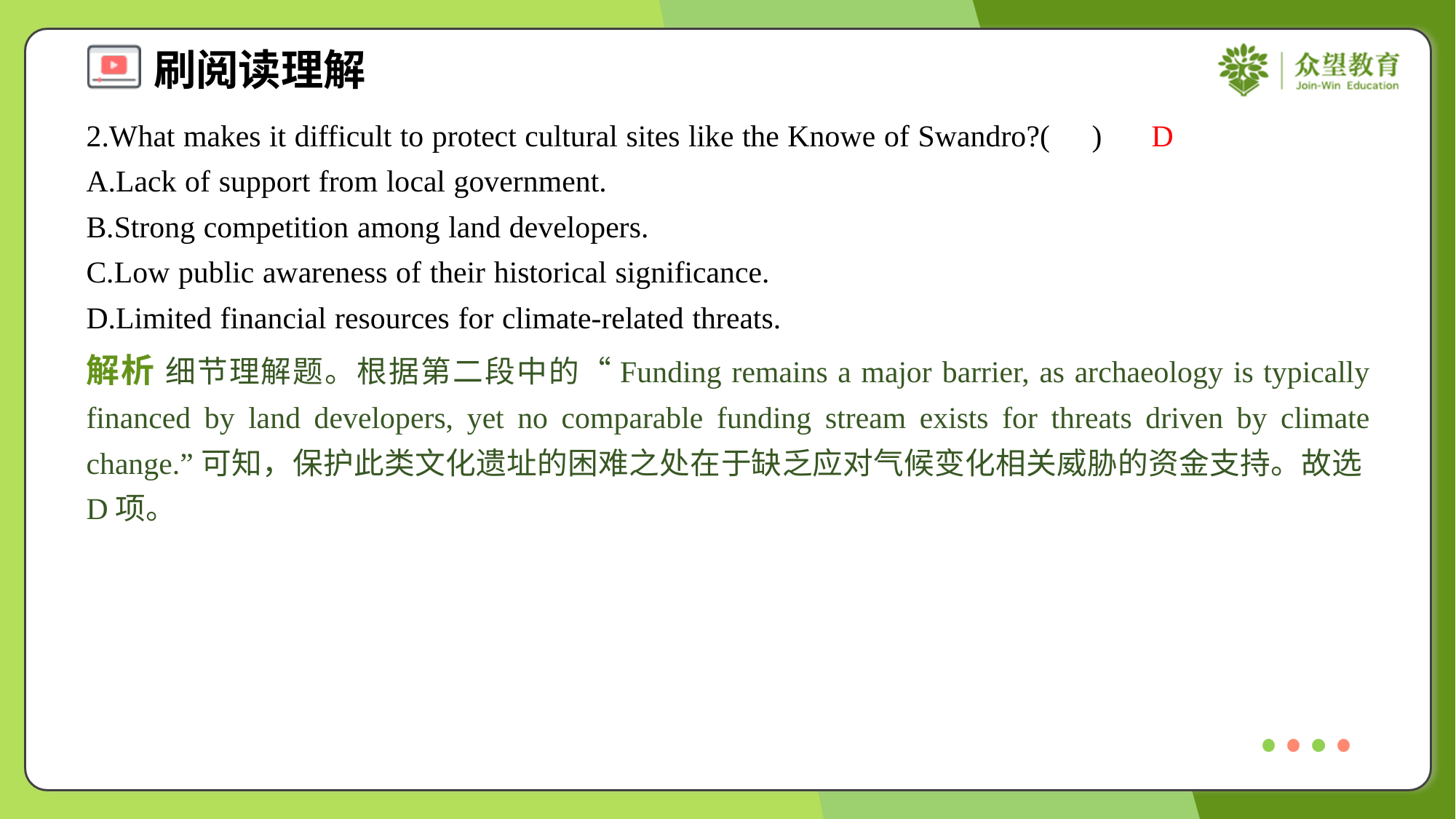

2.What makes it difficult to protect cultural sites like the Knowe of Swandro?(     )
D
A.Lack of support from local government.
B.Strong competition among land developers.
C.Low public awareness of their historical significance.
D.Limited financial resources for climate-related threats.
解析 细节理解题。根据第二段中的“Funding remains a major barrier, as archaeology is typically financed by land developers, yet no comparable funding stream exists for threats driven by climate change.”可知，保护此类文化遗址的困难之处在于缺乏应对气候变化相关威胁的资金支持。故选D项。